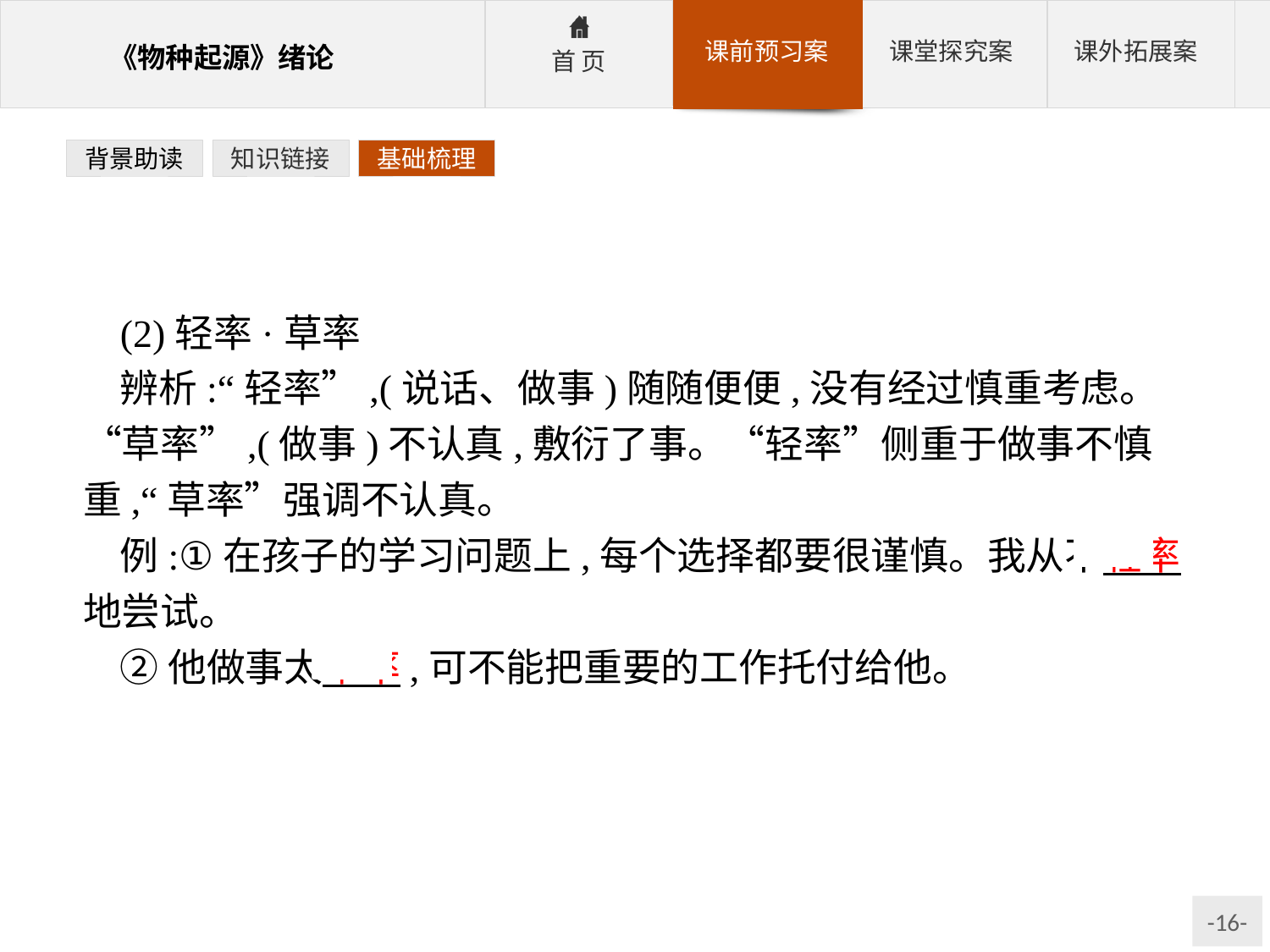

背景助读
知识链接
基础梳理
(2)轻率·草率
辨析:“轻率”,(说话、做事)随随便便,没有经过慎重考虑。“草率”,(做事)不认真,敷衍了事。“轻率”侧重于做事不慎重,“草率”强调不认真。
例:①在孩子的学习问题上,每个选择都要很谨慎。我从不轻率地尝试。
②他做事太草率,可不能把重要的工作托付给他。